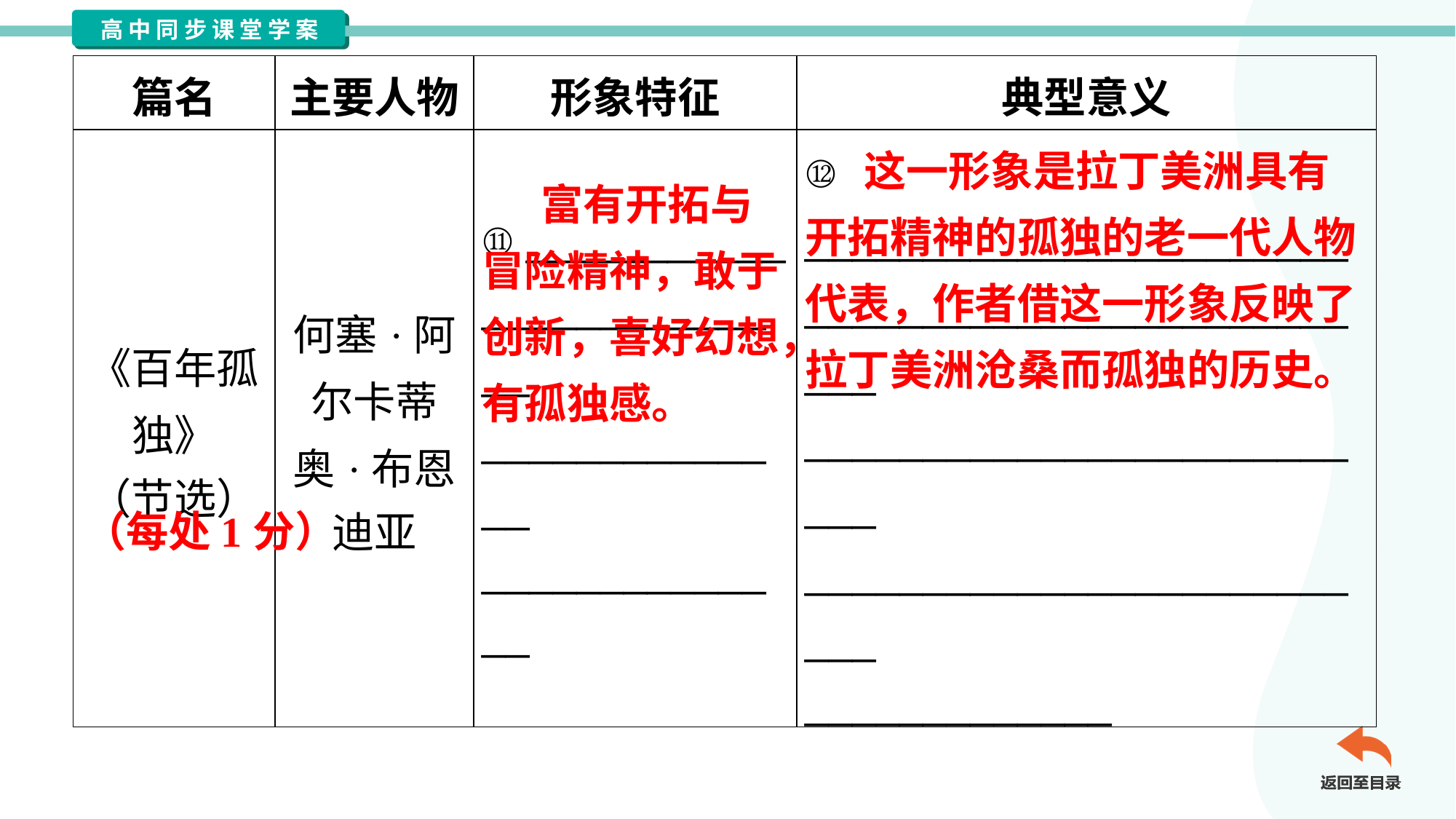

| 篇名 | 主要人物 | 形象特征 | 典型意义 |
| --- | --- | --- | --- |
| 《百年孤 独》 （节选） | 何塞·阿 尔卡蒂 奥·布恩 迪亚 | ⑪ \_\_\_\_\_\_\_\_\_\_\_ \_\_\_\_\_\_\_\_\_\_\_\_\_\_ \_\_\_\_\_\_\_\_\_\_\_\_\_\_ \_\_\_\_\_\_\_\_\_\_\_\_\_\_ | ⑫ \_\_\_\_\_\_\_\_\_\_\_\_\_\_\_\_\_\_\_\_\_\_\_ \_\_\_\_\_\_\_\_\_\_\_\_\_\_\_\_\_\_\_\_\_\_\_\_\_\_ \_\_\_\_\_\_\_\_\_\_\_\_\_\_\_\_\_\_\_\_\_\_\_\_\_\_ \_\_\_\_\_\_\_\_\_\_\_\_\_\_\_\_\_\_\_\_\_\_\_\_\_\_ \_\_\_\_\_\_\_\_\_\_\_\_\_ |
     这一形象是拉丁美洲具有开拓精神的孤独的老一代人物代表，作者借这一形象反映了拉丁美洲沧桑而孤独的历史。
     富有开拓与冒险精神，敢于创新，喜好幻想，有孤独感。
（每处1分）